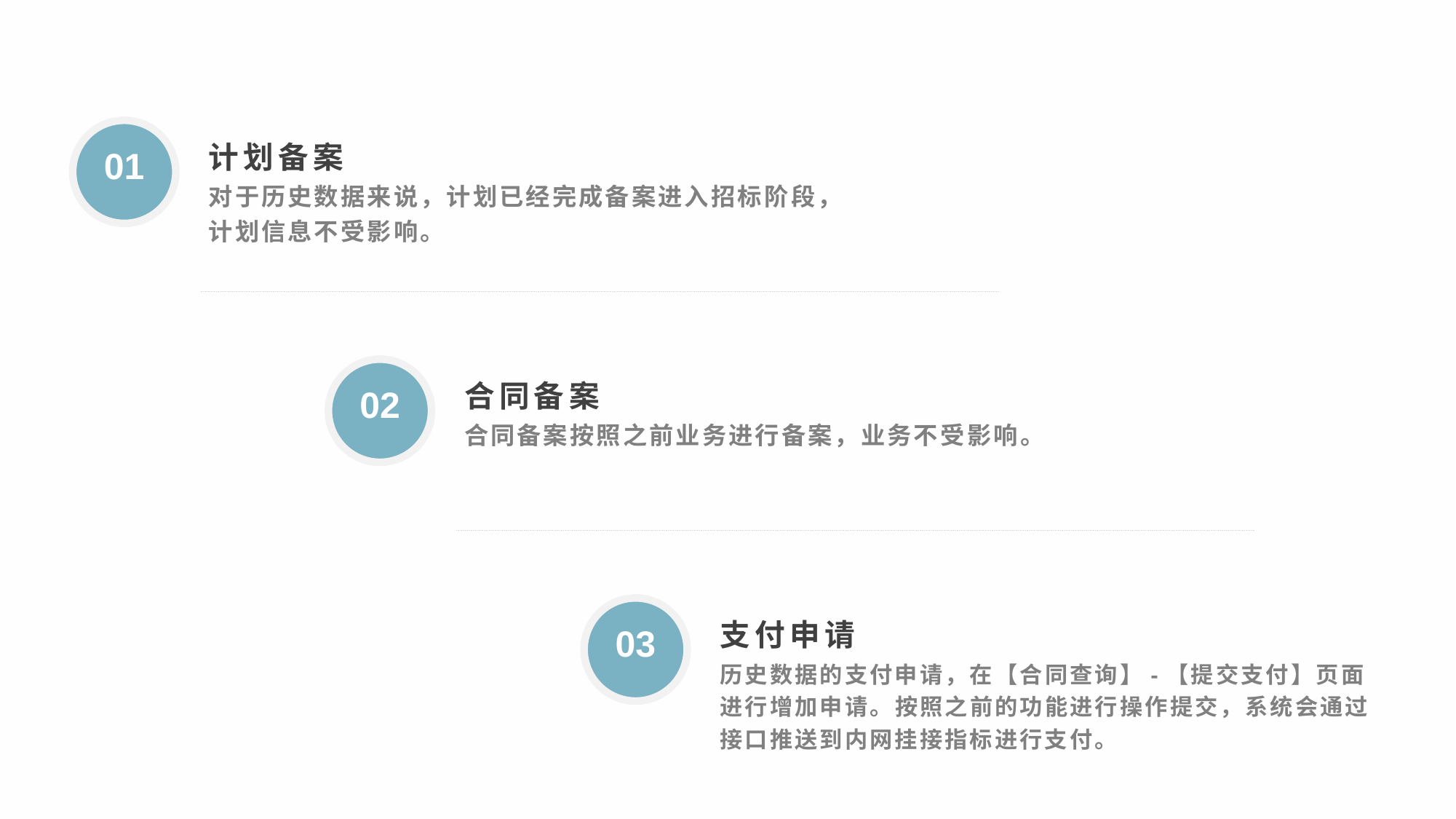

计划备案

01
对于历史数据来说，计划已经完成备案进入招标阶段，计划信息不受影响。
合同备案

02
合同备案按照之前业务进行备案，业务不受影响。
支付申请

03
历史数据的支付申请，在【合同查询】-【提交支付】页面进行增加申请。按照之前的功能进行操作提交，系统会通过接口推送到内网挂接指标进行支付。